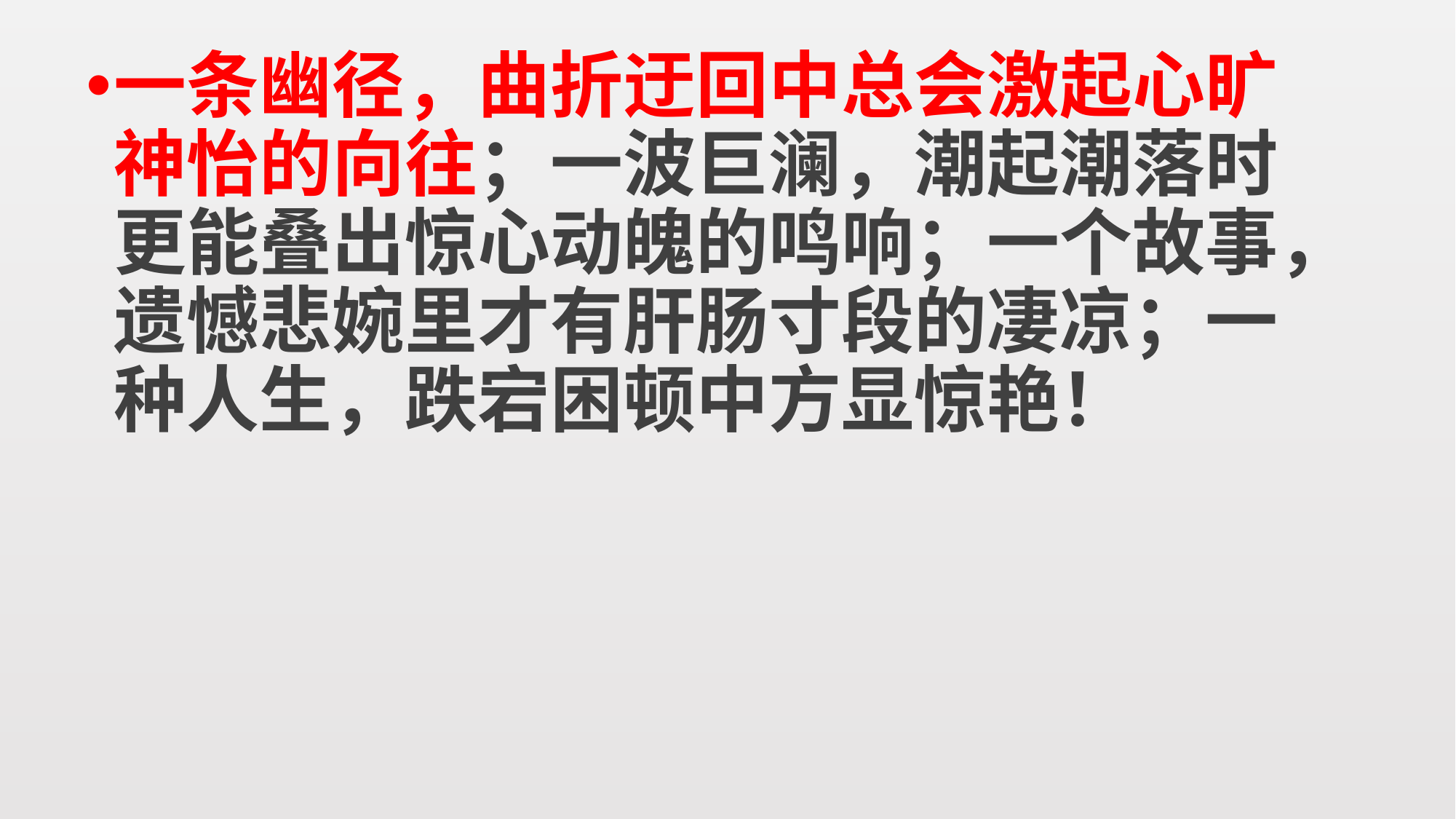

一条幽径，曲折迂回中总会激起心旷神怡的向往；一波巨澜，潮起潮落时更能叠出惊心动魄的鸣响；一个故事，遗憾悲婉里才有肝肠寸段的凄凉；一种人生，跌宕困顿中方显惊艳！